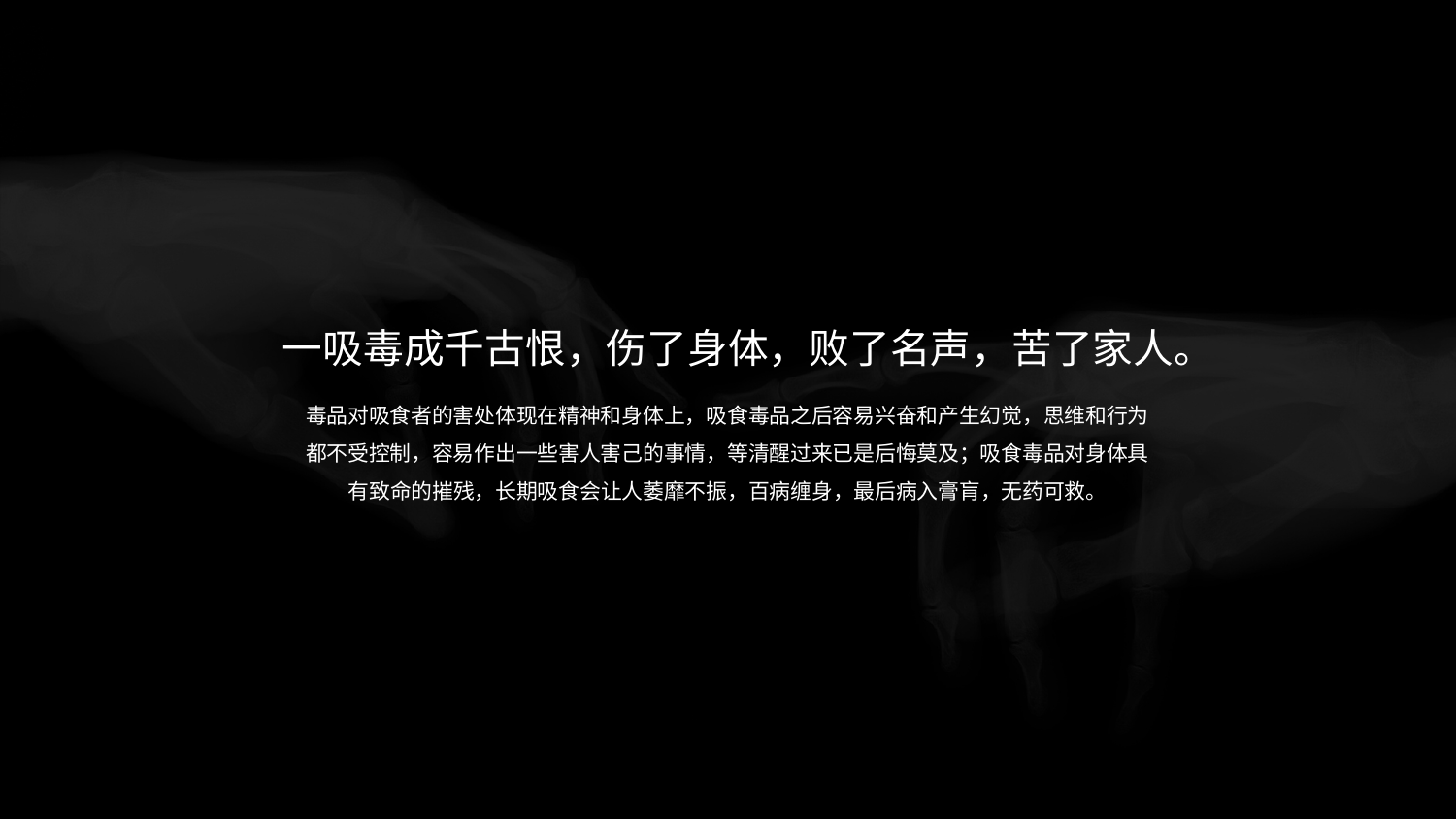

一吸毒成千古恨，伤了身体，败了名声，苦了家人。
毒品对吸食者的害处体现在精神和身体上，吸食毒品之后容易兴奋和产生幻觉，思维和行为
都不受控制，容易作出一些害人害己的事情，等清醒过来已是后悔莫及；吸食毒品对身体具
有致命的摧残，长期吸食会让人萎靡不振，百病缠身，最后病入膏肓，无药可救。